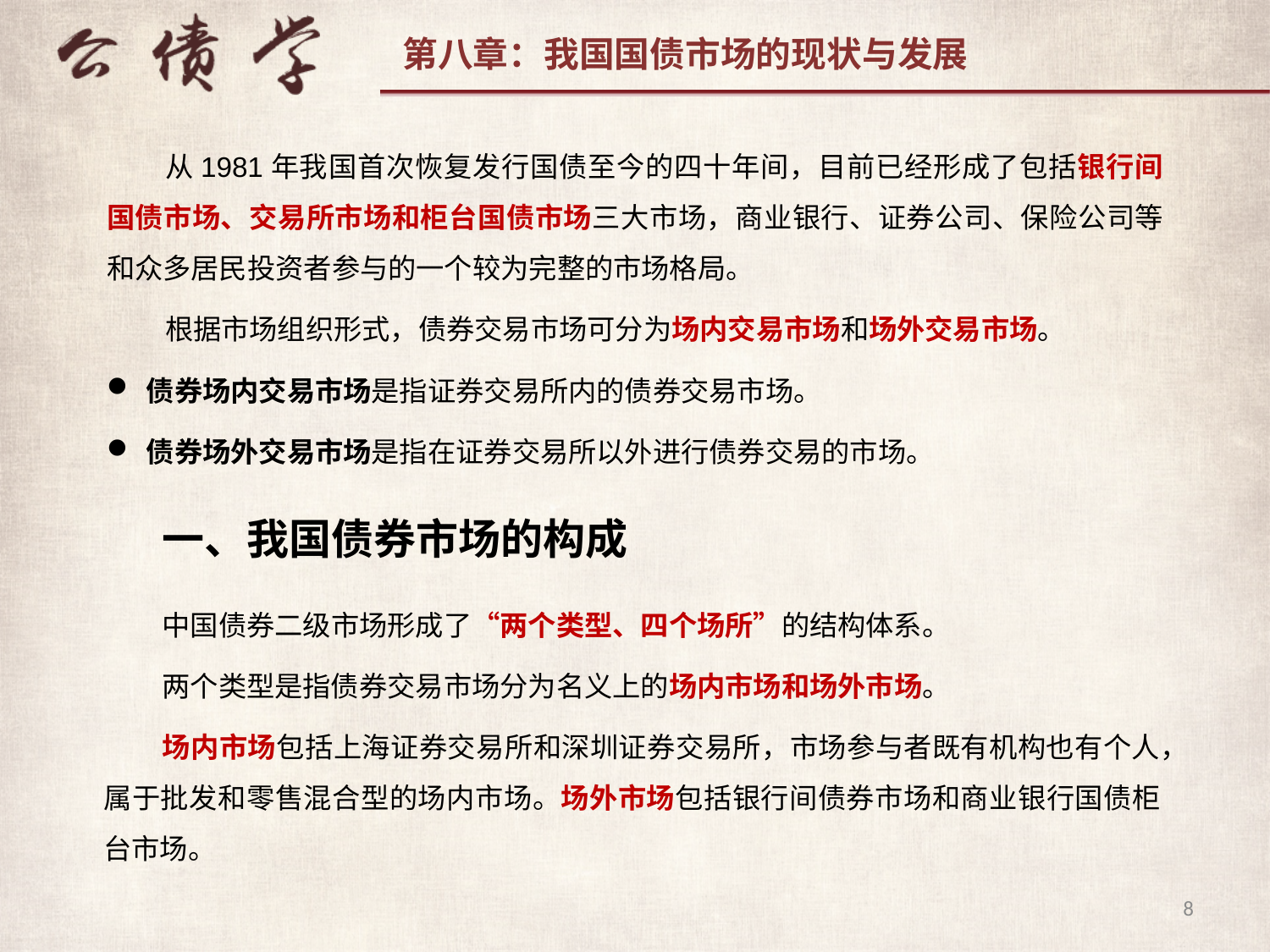

从1981年我国首次恢复发行国债至今的四十年间，目前已经形成了包括银行间国债市场、交易所市场和柜台国债市场三大市场，商业银行、证券公司、保险公司等和众多居民投资者参与的一个较为完整的市场格局。
根据市场组织形式，债券交易市场可分为场内交易市场和场外交易市场。
债券场内交易市场是指证券交易所内的债券交易市场。
债券场外交易市场是指在证券交易所以外进行债券交易的市场。
一、我国债券市场的构成
中国债券二级市场形成了“两个类型、四个场所”的结构体系。
两个类型是指债券交易市场分为名义上的场内市场和场外市场。
场内市场包括上海证券交易所和深圳证券交易所，市场参与者既有机构也有个人，属于批发和零售混合型的场内市场。场外市场包括银行间债券市场和商业银行国债柜台市场。
8